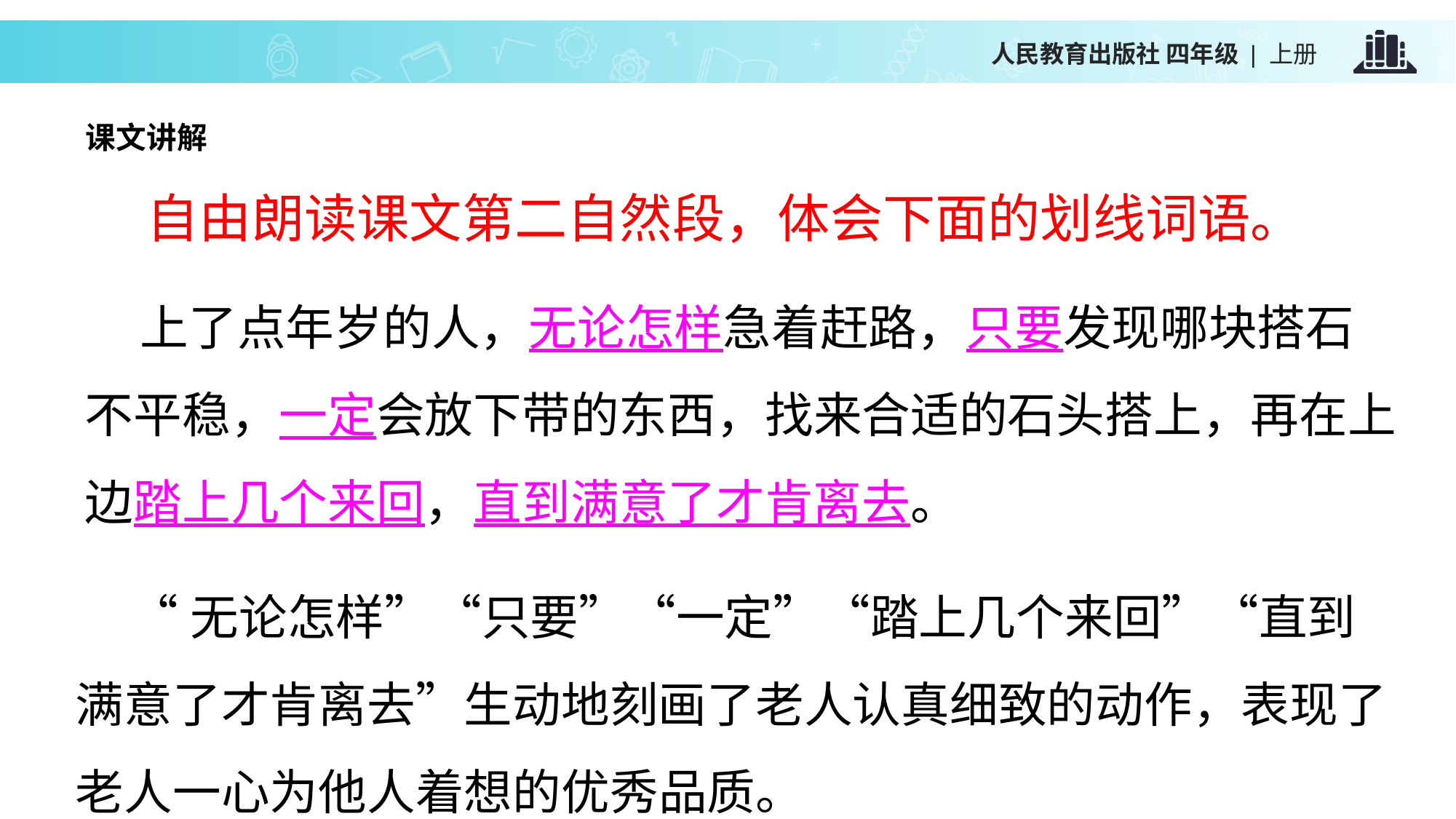

课文讲解
自由朗读课文第二自然段，体会下面的划线词语。
    上了点年岁的人，无论怎样急着赶路，只要发现哪块搭石不平稳，一定会放下带的东西，找来合适的石头搭上，再在上边踏上几个来回，直到满意了才肯离去。
     “无论怎样”“只要”“一定”“踏上几个来回”“直到满意了才肯离去”生动地刻画了老人认真细致的动作，表现了老人一心为他人着想的优秀品质。